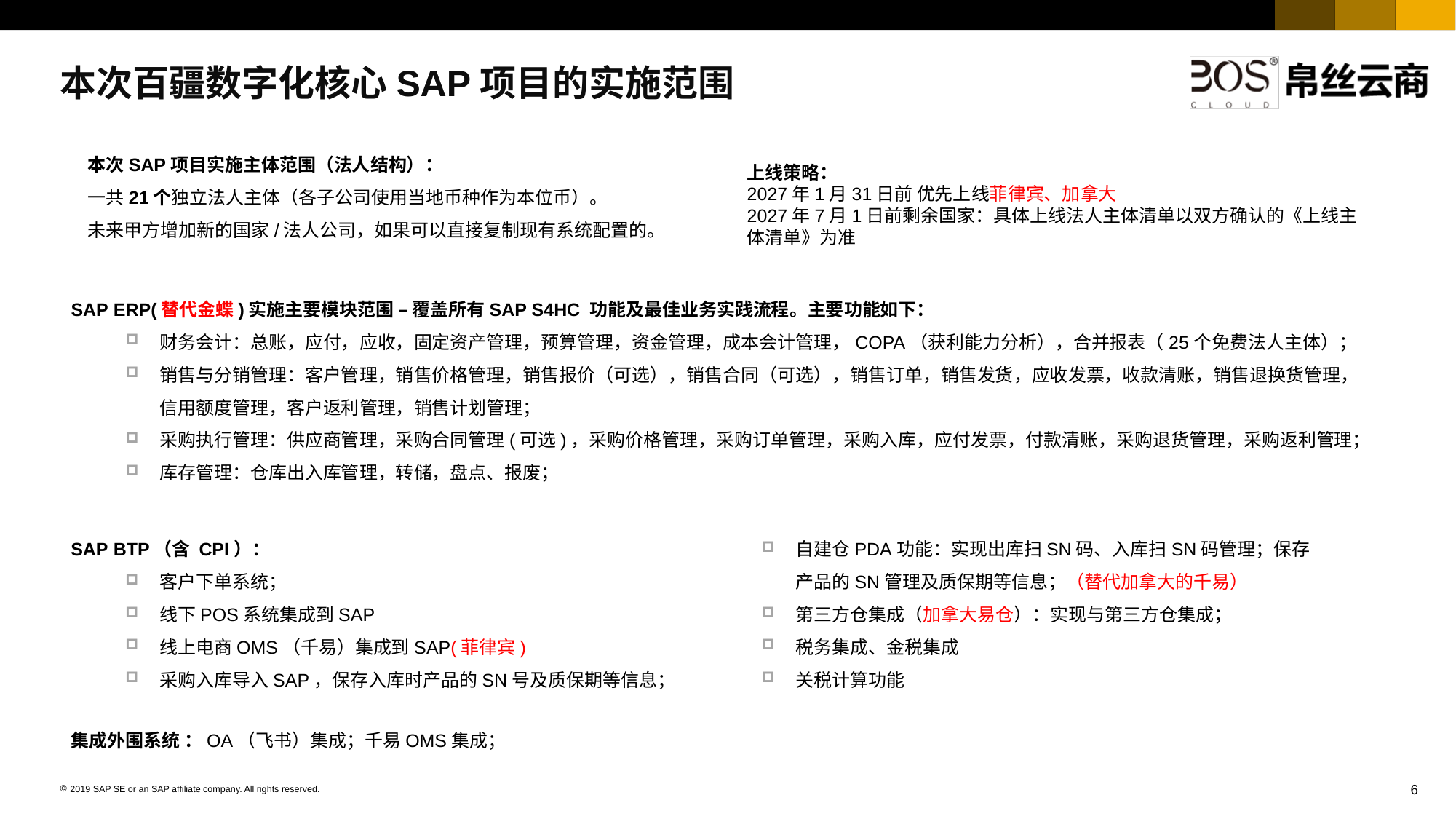

本次百疆数字化核心SAP项目的实施范围
本次SAP项目实施主体范围（法人结构）：
一共21个独立法人主体（各子公司使用当地币种作为本位币）。
未来甲方增加新的国家/法人公司，如果可以直接复制现有系统配置的。

上线策略：
2027年1月31日前 优先上线菲律宾、加拿大
2027年7月1日前剩余国家：具体上线法人主体清单以双方确认的《上线主体清单》为准
SAP ERP(替代金蝶)实施主要模块范围 – 覆盖所有SAP S4HC 功能及最佳业务实践流程。主要功能如下：
财务会计：总账，应付，应收，固定资产管理，预算管理，资金管理，成本会计管理，COPA（获利能力分析），合并报表（25个免费法人主体）；
销售与分销管理：客户管理，销售价格管理，销售报价（可选），销售合同（可选），销售订单，销售发货，应收发票，收款清账，销售退换货管理，信用额度管理，客户返利管理，销售计划管理；
采购执行管理：供应商管理，采购合同管理(可选)，采购价格管理，采购订单管理，采购入库，应付发票，付款清账，采购退货管理，采购返利管理；
库存管理：仓库出入库管理，转储，盘点、报废；
SAP BTP（含 CPI）：
客户下单系统；
线下POS系统集成到SAP
线上电商OMS（千易）集成到SAP(菲律宾)
采购入库导入SAP，保存入库时产品的SN号及质保期等信息；
自建仓PDA功能：实现出库扫SN码、入库扫SN码管理；保存产品的SN管理及质保期等信息；（替代加拿大的千易）
第三方仓集成（加拿大易仓）：实现与第三方仓集成；
税务集成、金税集成
关税计算功能
集成外围系统 ：OA（飞书）集成；千易OMS集成；